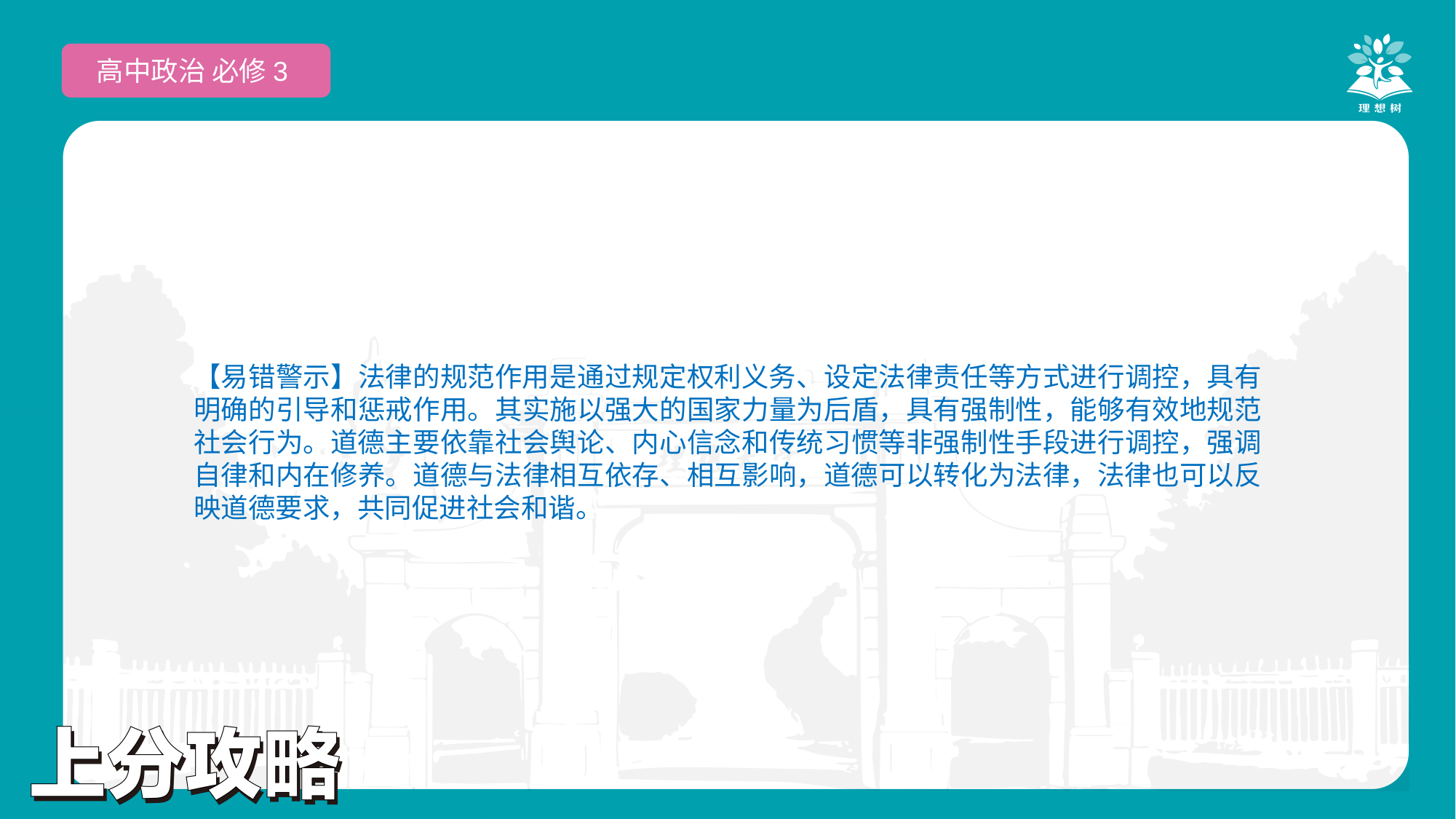

高中政治 必修3
【易错警示】法律的规范作用是通过规定权利义务、设定法律责任等方式进行调控，具有明确的引导和惩戒作用。其实施以强大的国家力量为后盾，具有强制性，能够有效地规范社会行为。道德主要依靠社会舆论、内心信念和传统习惯等非强制性手段进行调控，强调自律和内在修养。道德与法律相互依存、相互影响，道德可以转化为法律，法律也可以反映道德要求，共同促进社会和谐。